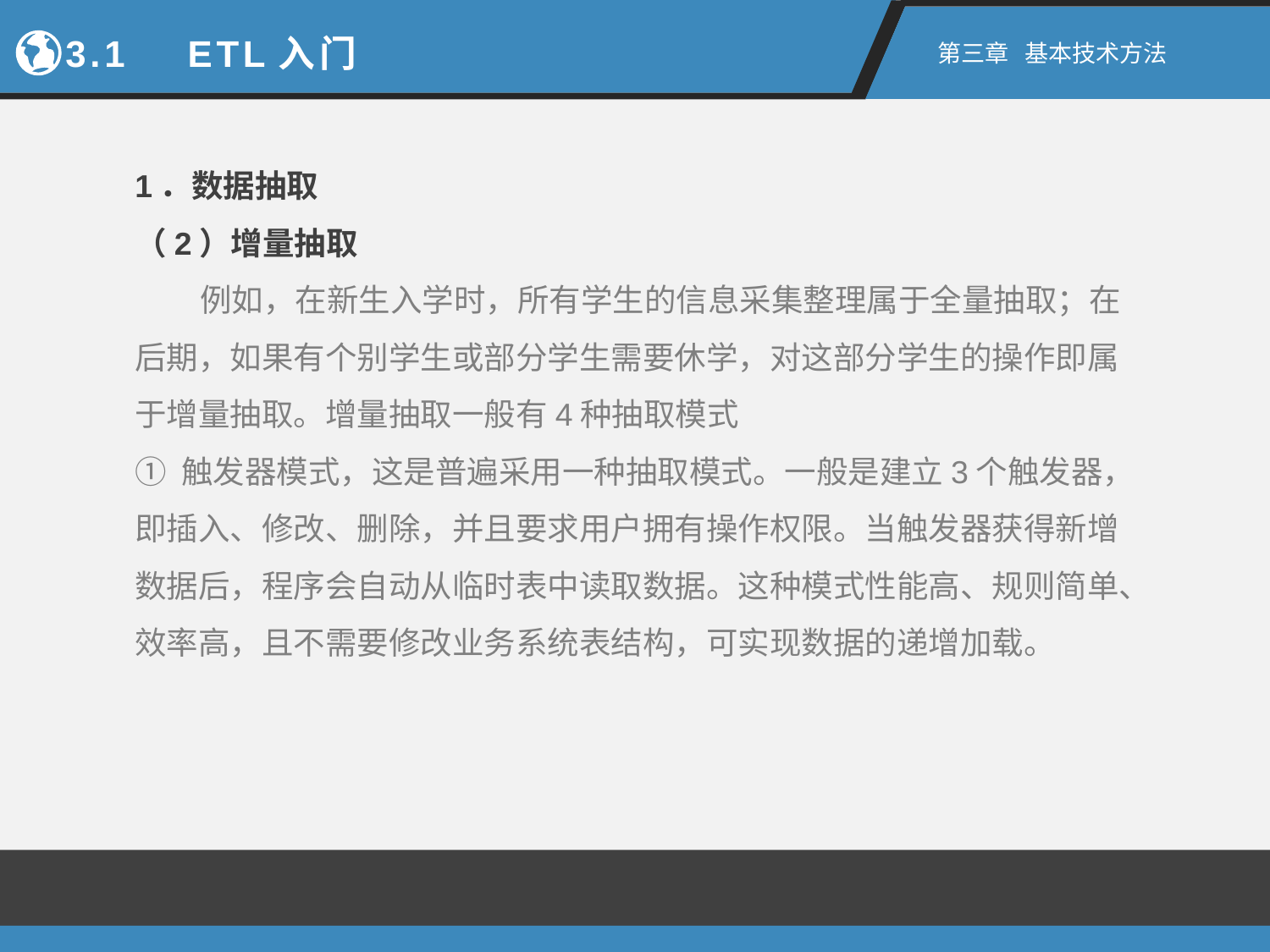

3.1　ETL入门

第三章   基本技术方法
1．数据抽取
（2）增量抽取
        例如，在新生入学时，所有学生的信息采集整理属于全量抽取；在后期，如果有个别学生或部分学生需要休学，对这部分学生的操作即属于增量抽取。增量抽取一般有4种抽取模式
① 触发器模式，这是普遍采用一种抽取模式。一般是建立3个触发器，即插入、修改、删除，并且要求用户拥有操作权限。当触发器获得新增数据后，程序会自动从临时表中读取数据。这种模式性能高、规则简单、效率高，且不需要修改业务系统表结构，可实现数据的递增加载。